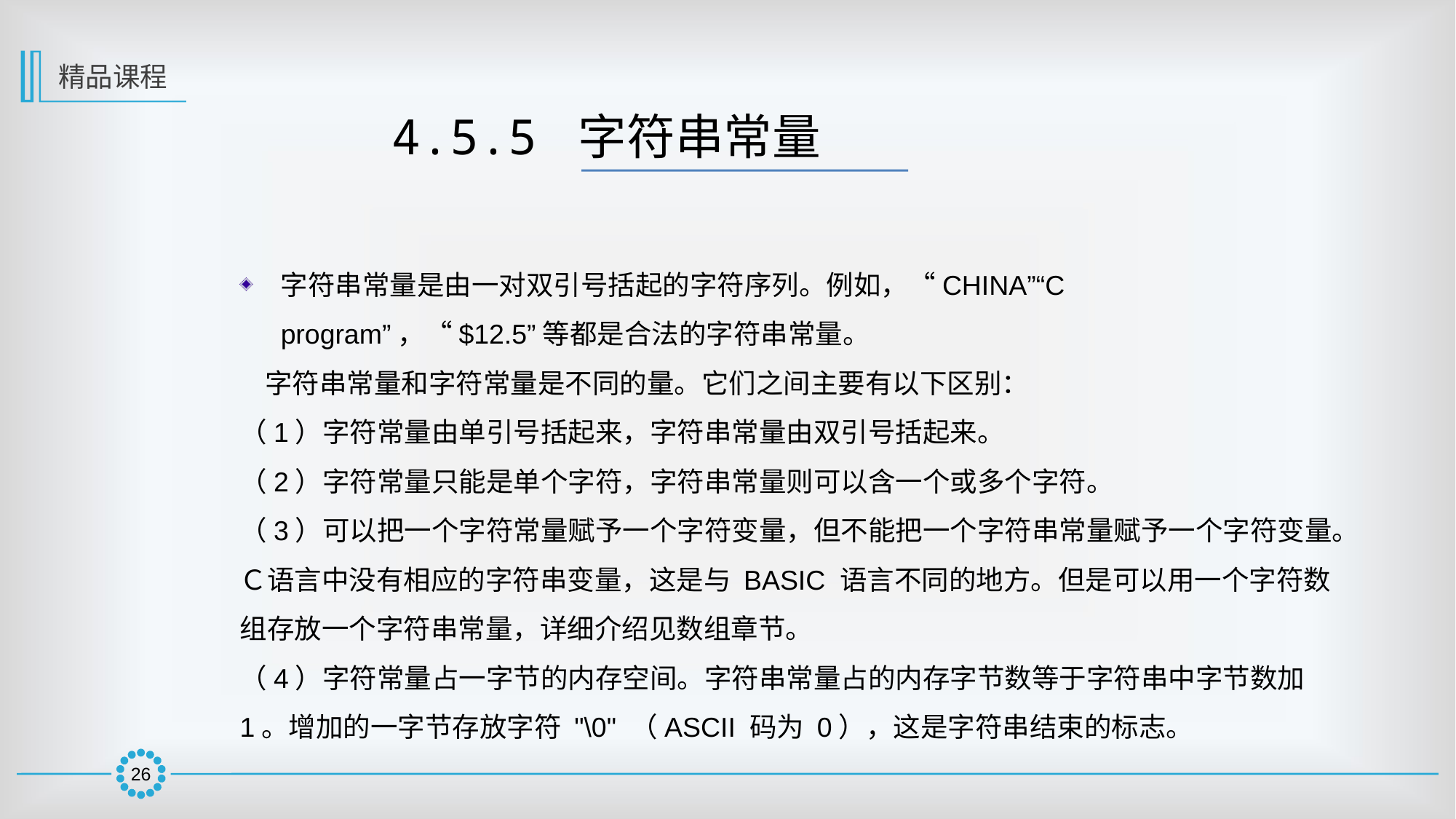

精品课程
4.5.5 字符串常量

字符串常量是由一对双引号括起的字符序列。例如，“CHINA”“C program”，“$12.5”等都是合法的字符串常量。
   字符串常量和字符常量是不同的量。它们之间主要有以下区别：
（1）字符常量由单引号括起来，字符串常量由双引号括起来。
（2）字符常量只能是单个字符，字符串常量则可以含一个或多个字符。
（3）可以把一个字符常量赋予一个字符变量，但不能把一个字符串常量赋予一个字符变量。Ｃ语言中没有相应的字符串变量，这是与 BASIC 语言不同的地方。但是可以用一个字符数组存放一个字符串常量，详细介绍见数组章节。
（4）字符常量占一字节的内存空间。字符串常量占的内存字节数等于字符串中字节数加 1。增加的一字节存放字符 "\0" （ASCII 码为 0），这是字符串结束的标志。

26